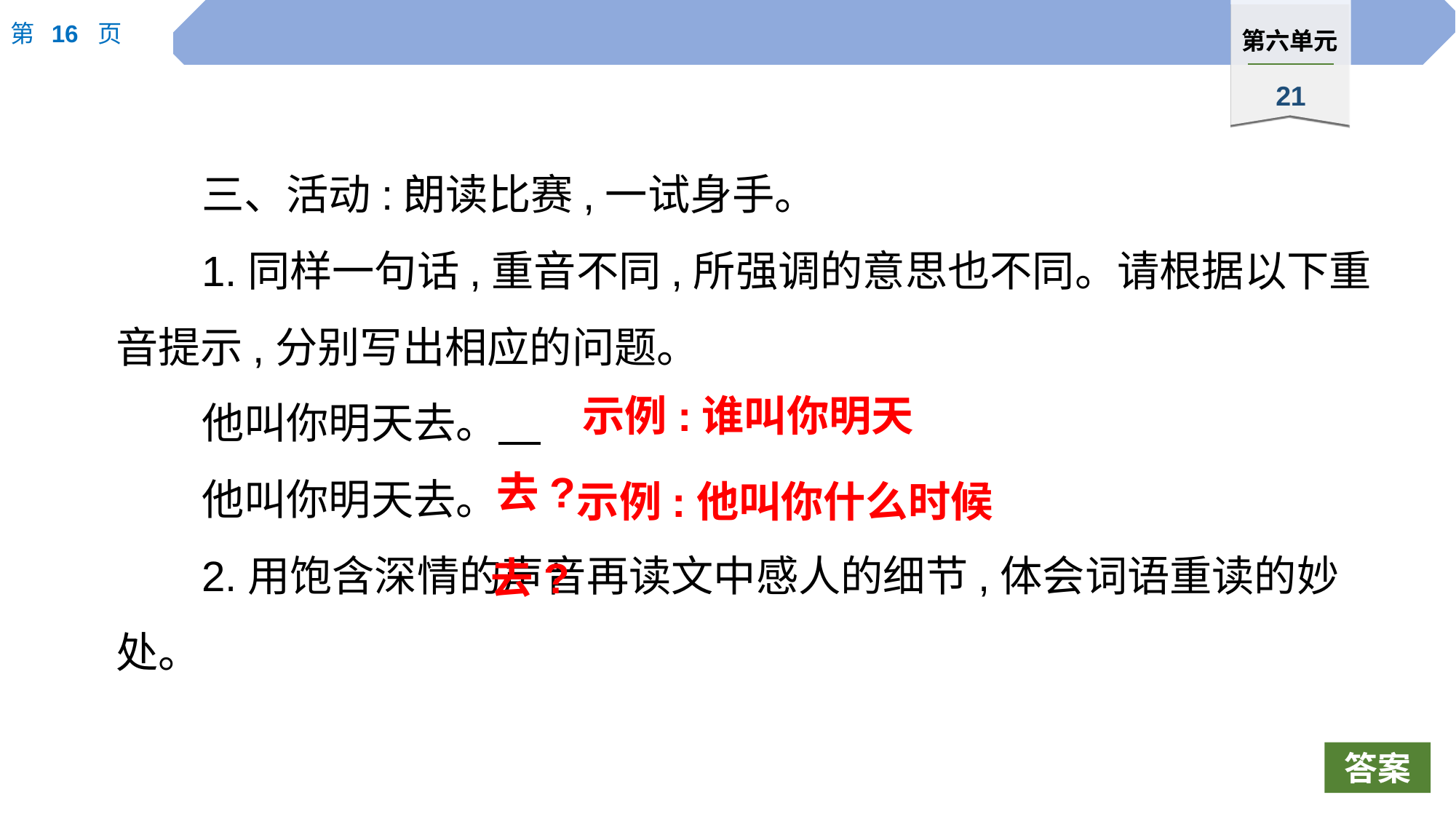

三、活动:朗读比赛,一试身手。
1.同样一句话,重音不同,所强调的意思也不同。请根据以下重音提示,分别写出相应的问题。
他叫你明天去。
他叫你明天去。
2.用饱含深情的声音再读文中感人的细节,体会词语重读的妙处。

示例:谁叫你明天去?
示例:他叫你什么时候去?
答案